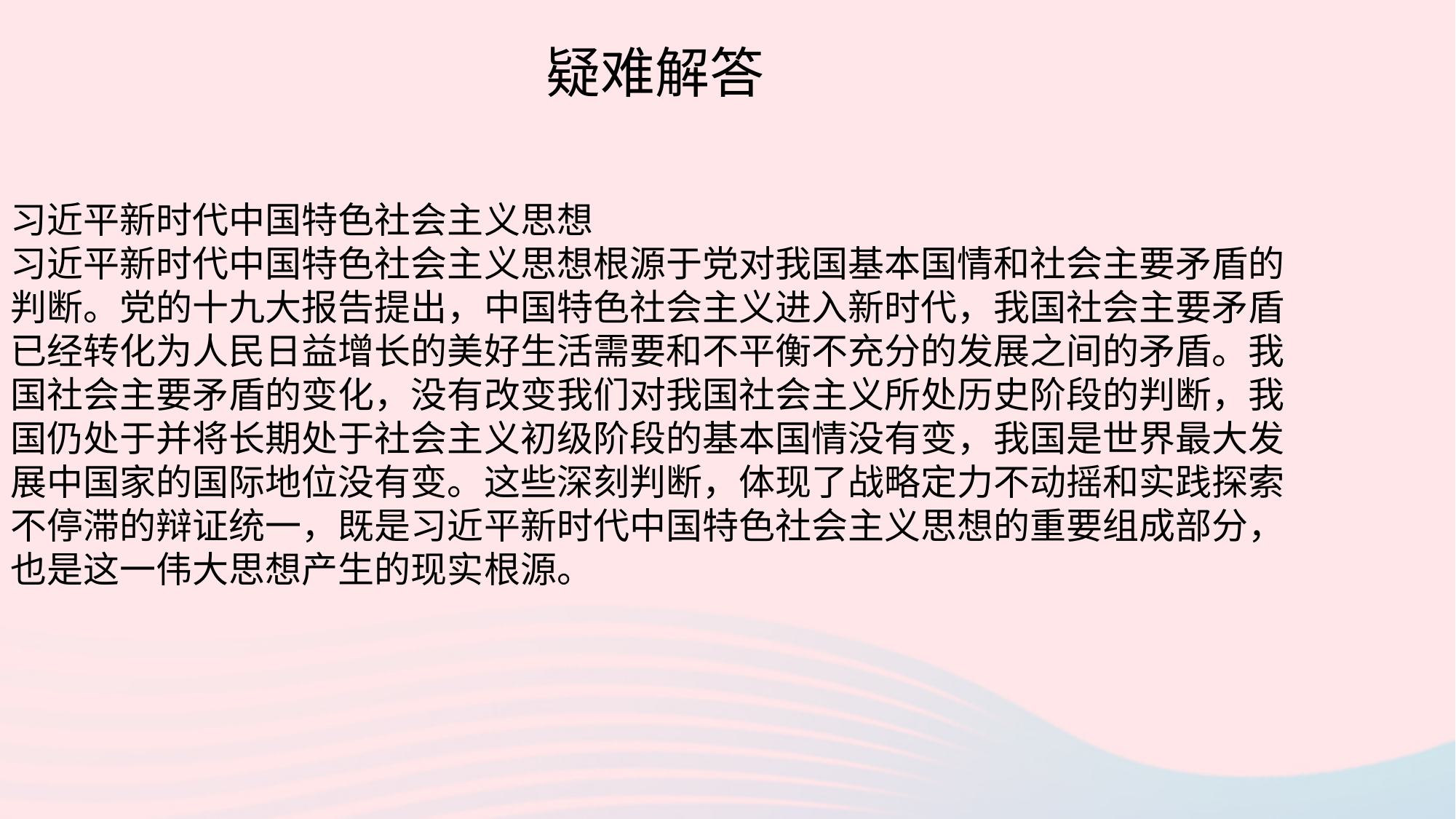

疑难解答
习近平新时代中国特色社会主义思想
习近平新时代中国特色社会主义思想根源于党对我国基本国情和社会主要矛盾的判断。党的十九大报告提出，中国特色社会主义进入新时代，我国社会主要矛盾已经转化为人民日益增长的美好生活需要和不平衡不充分的发展之间的矛盾。我国社会主要矛盾的变化，没有改变我们对我国社会主义所处历史阶段的判断，我国仍处于并将长期处于社会主义初级阶段的基本国情没有变，我国是世界最大发展中国家的国际地位没有变。这些深刻判断，体现了战略定力不动摇和实践探索不停滞的辩证统一，既是习近平新时代中国特色社会主义思想的重要组成部分，也是这一伟大思想产生的现实根源。